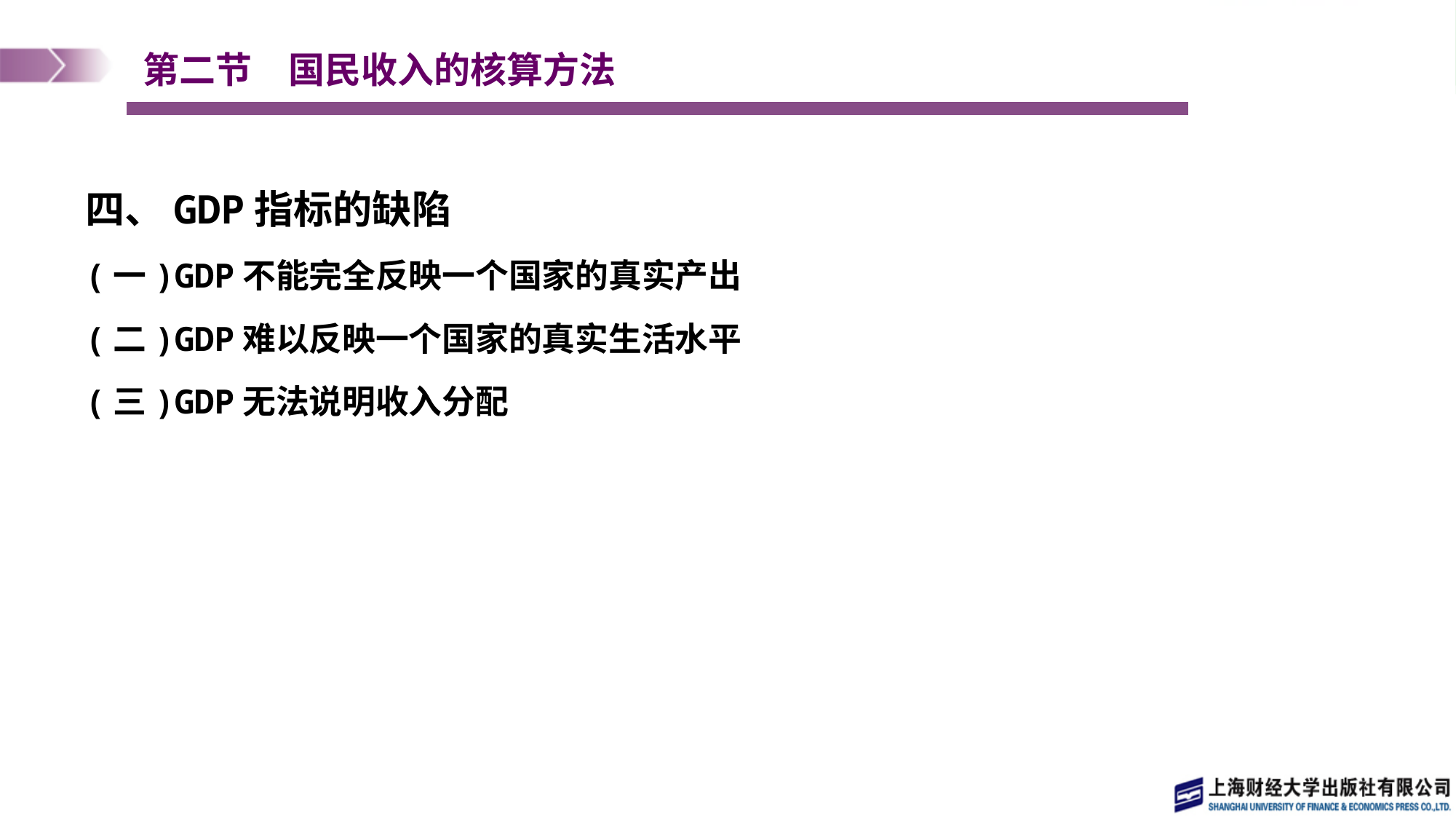

# 第二节　国民收入的核算方法
四、GDP指标的缺陷
(一)GDP不能完全反映一个国家的真实产出
(二)GDP难以反映一个国家的真实生活水平
(三)GDP无法说明收入分配